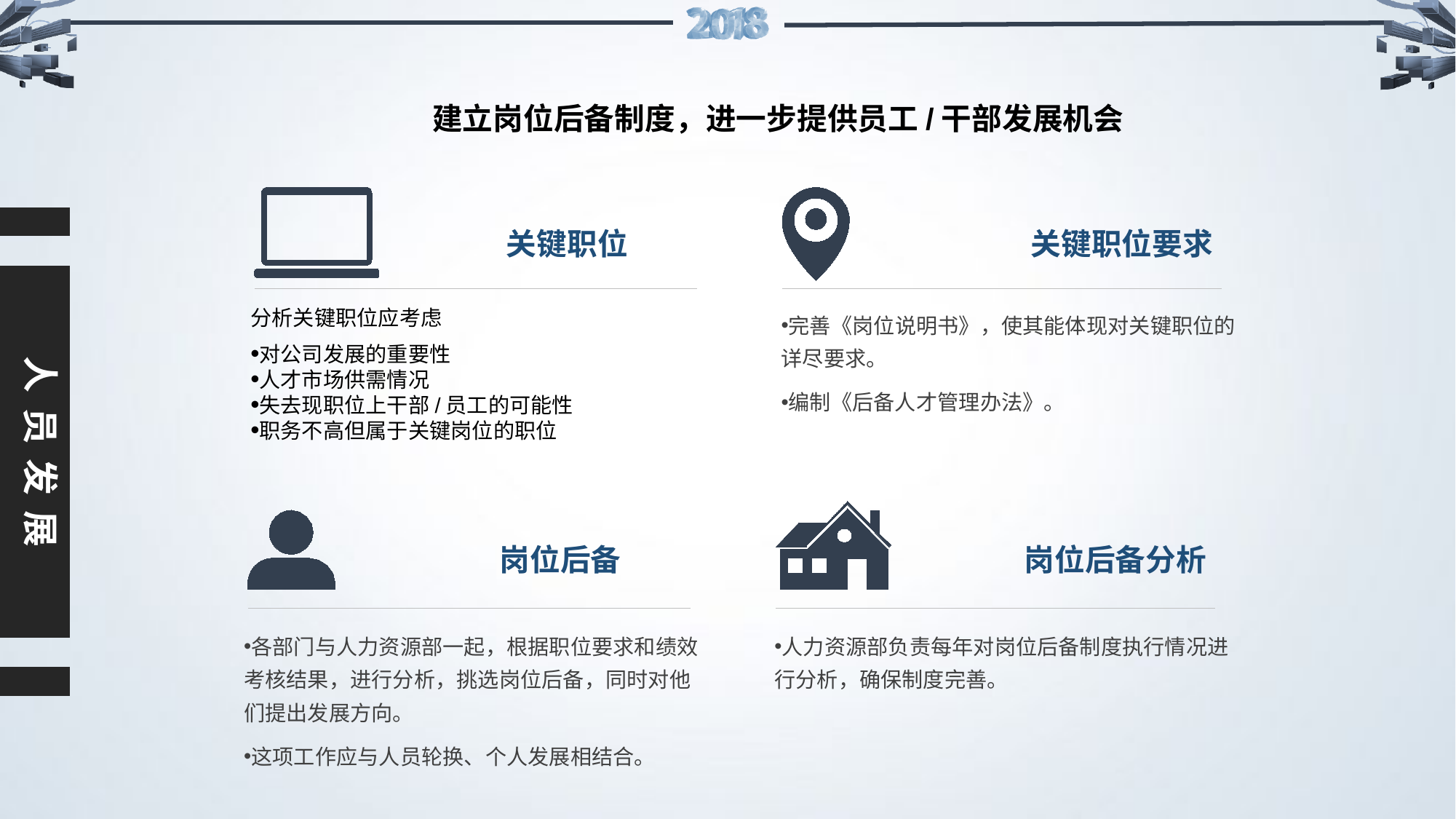

建立岗位后备制度，进一步提供员工/干部发展机会

人员发展

关键职位
关键职位要求
分析关键职位应考虑
对公司发展的重要性
人才市场供需情况
失去现职位上干部/员工的可能性
职务不高但属于关键岗位的职位
完善《岗位说明书》，使其能体现对关键职位的详尽要求。
编制《后备人才管理办法》。

岗位后备
岗位后备分析
各部门与人力资源部一起，根据职位要求和绩效考核结果，进行分析，挑选岗位后备，同时对他们提出发展方向。
这项工作应与人员轮换、个人发展相结合。
人力资源部负责每年对岗位后备制度执行情况进行分析，确保制度完善。